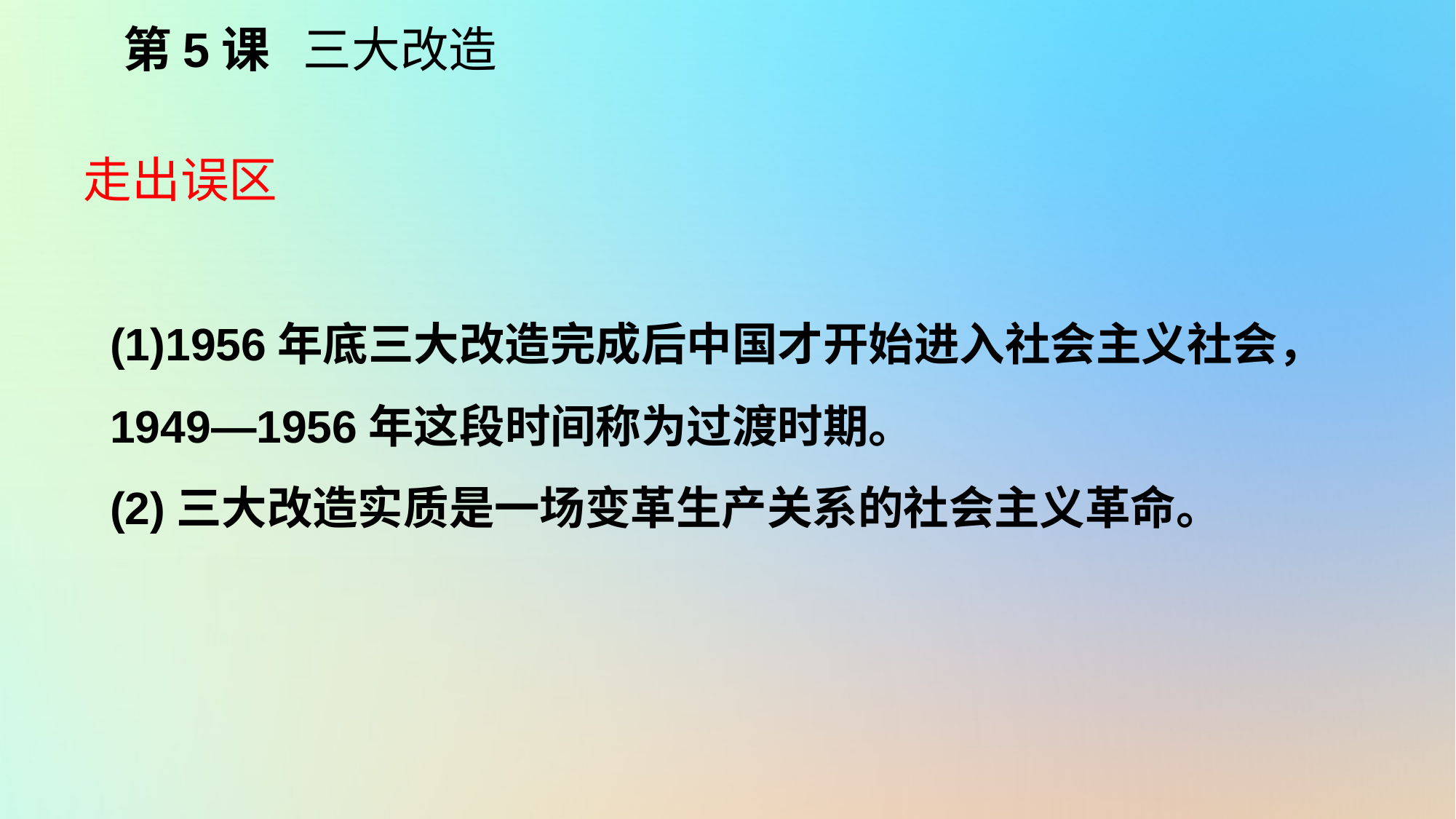

第5课   三大改造
走出误区
(1)1956年底三大改造完成后中国才开始进入社会主义社会，1949—1956年这段时间称为过渡时期。
(2)三大改造实质是一场变革生产关系的社会主义革命。